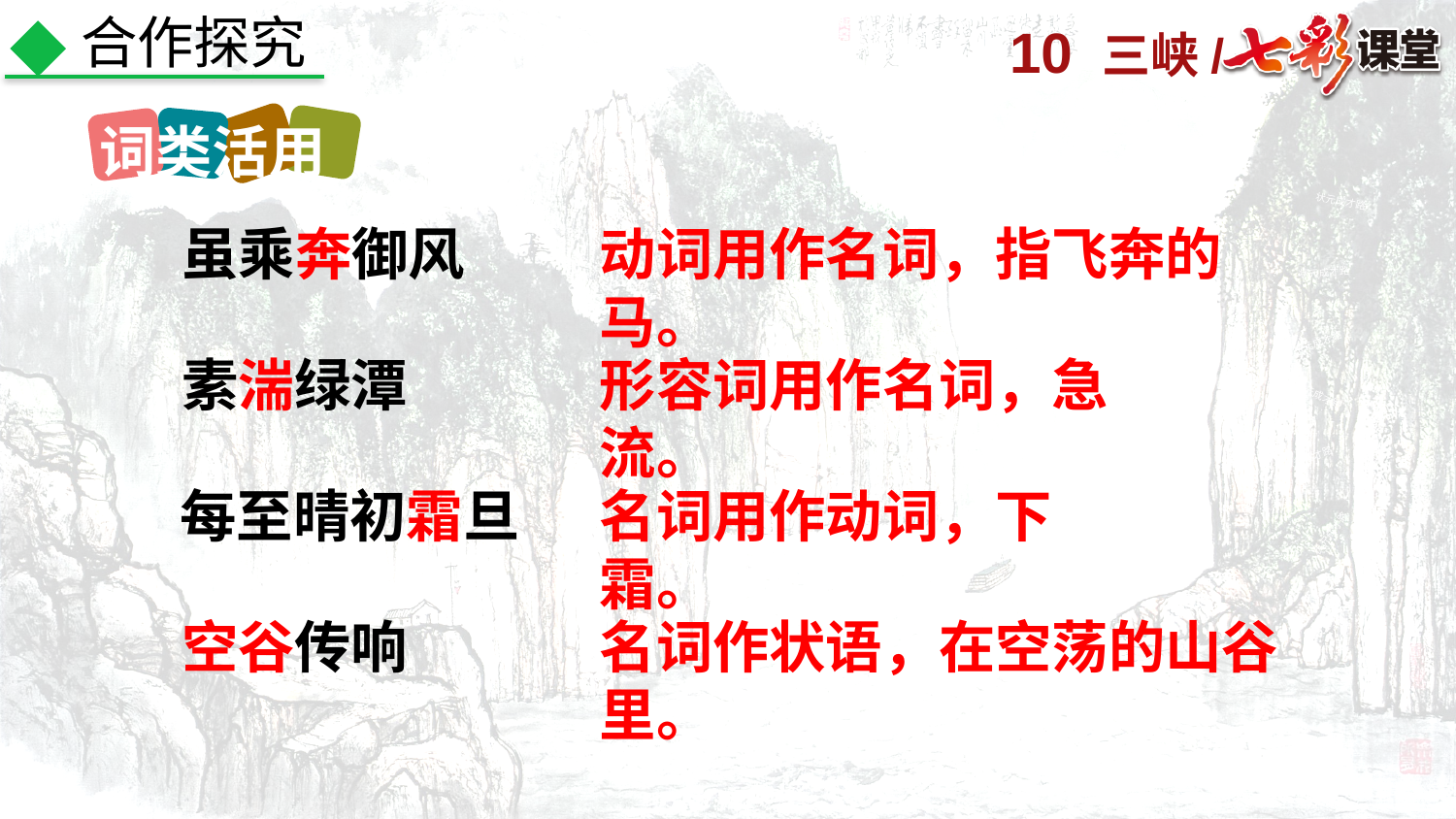

合作探究

词类活用

状元成才路
虽乘奔御风
动词用作名词，指飞奔的马。
状元成才路
状元成才路
素湍绿潭
形容词用作名词，急流。
状元成才路
状元成才路
状元成才路
每至晴初霜旦
名词用作动词，下霜。
状元成才路
空谷传响
名词作状语，在空荡的山谷里。